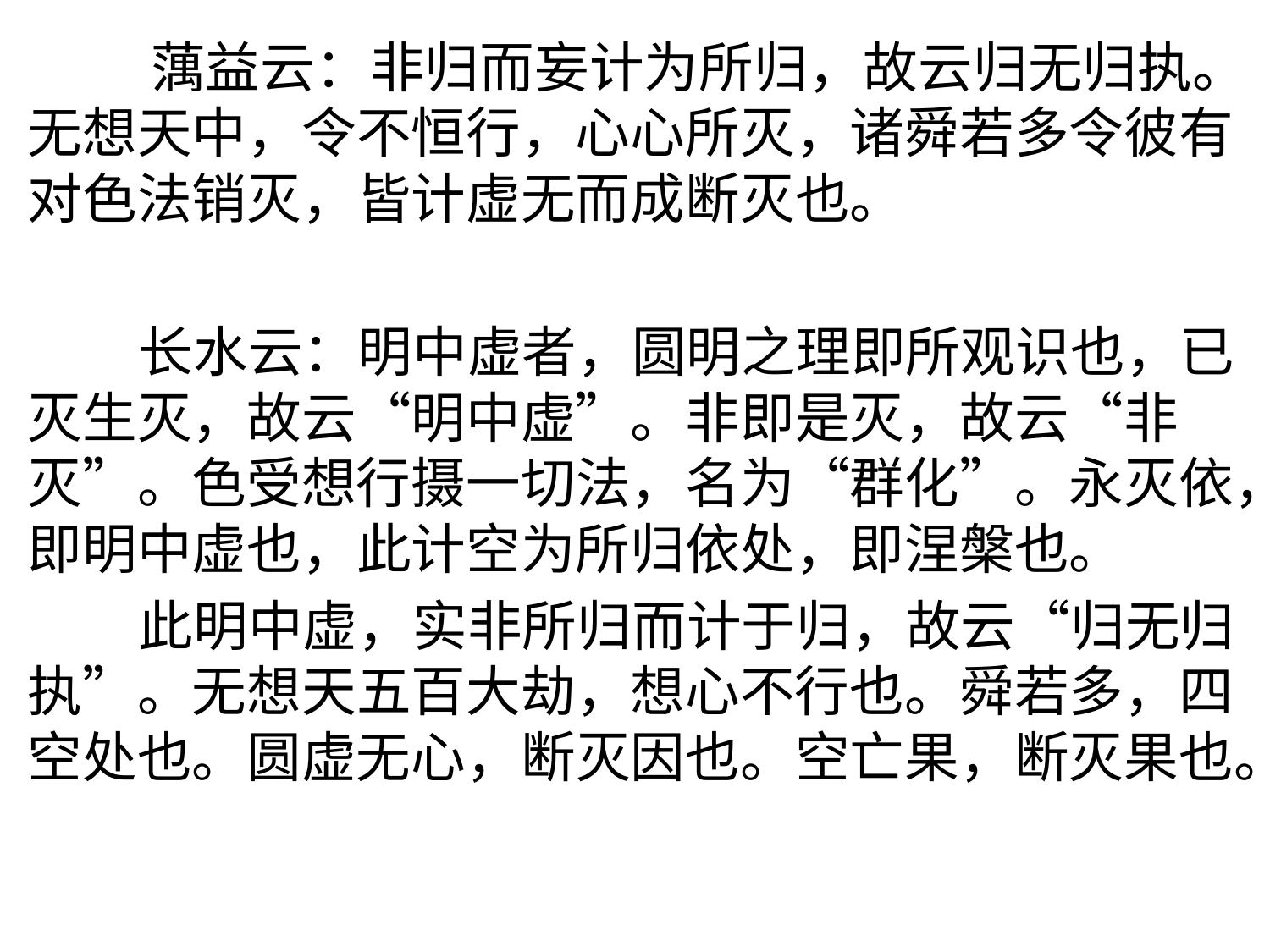

蕅益云：非归而妄计为所归，故云归无归执。无想天中，令不恒行，心心所灭，诸舜若多令彼有对色法销灭，皆计虚无而成断灭也。

        长水云：明中虚者，圆明之理即所观识也，已灭生灭，故云“明中虚”。非即是灭，故云“非灭”。色受想行摄一切法，名为“群化”。永灭依，即明中虚也，此计空为所归依处，即涅槃也。
        此明中虚，实非所归而计于归，故云“归无归执”。无想天五百大劫，想心不行也。舜若多，四空处也。圆虚无心，断灭因也。空亡果，断灭果也。